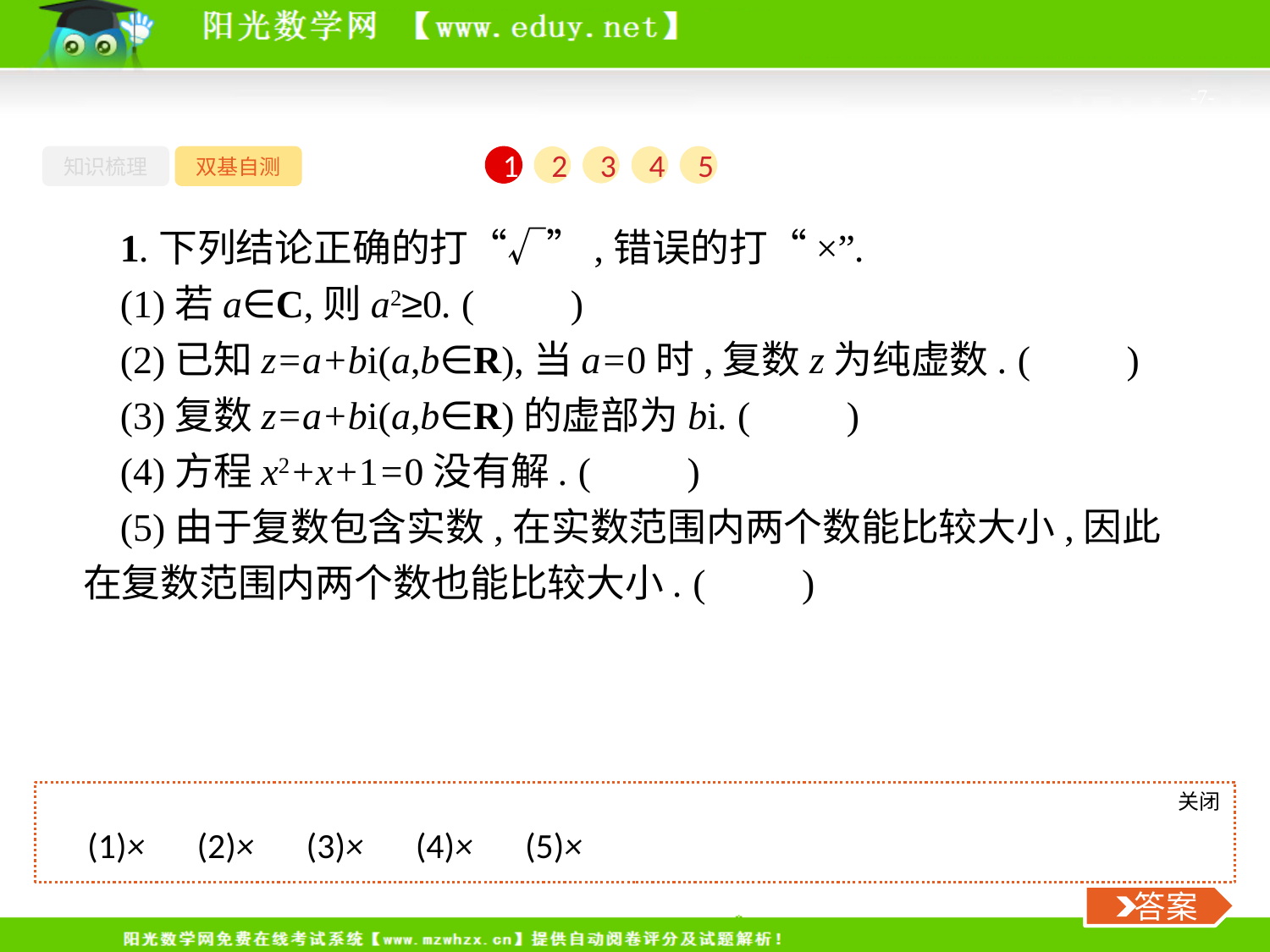

-7-
知识梳理
双基自测
1
2
3
4
5
1.下列结论正确的打“√”,错误的打“×”.
(1)若a∈C,则a2≥0. (　　)
(2)已知z=a+bi(a,b∈R),当a=0时,复数z为纯虚数. (　　)
(3)复数z=a+bi(a,b∈R)的虚部为bi. (　　)
(4)方程x2+x+1=0没有解. (　　)
(5)由于复数包含实数,在实数范围内两个数能比较大小,因此在复数范围内两个数也能比较大小. (　　)
关闭

  答案

(1)×　(2)×　(3)×　(4)×　(5)×
  答案